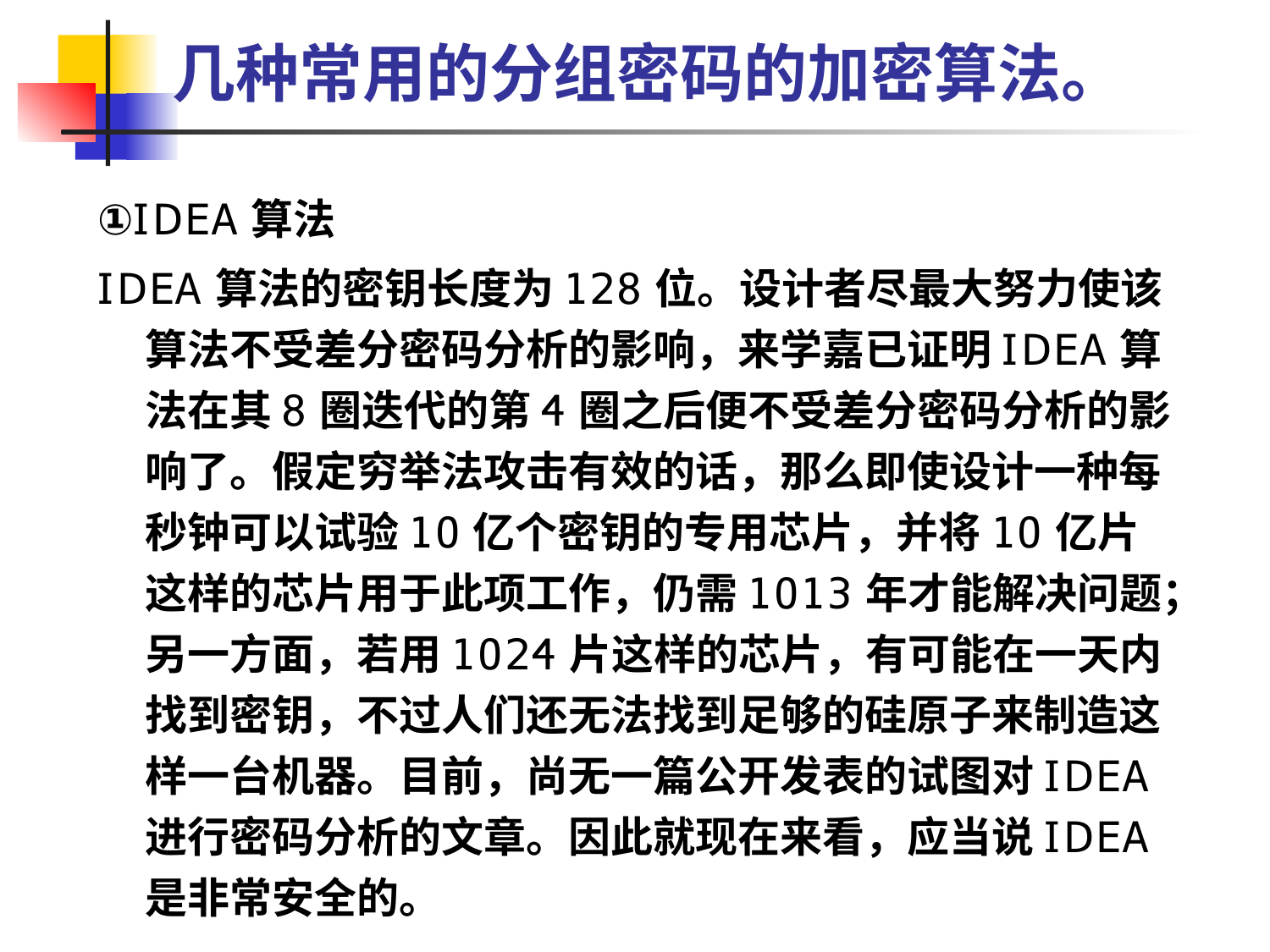

# 几种常用的分组密码的加密算法。
①IDEA算法
IDEA算法的密钥长度为128位。设计者尽最大努力使该算法不受差分密码分析的影响，来学嘉已证明IDEA算法在其8圈迭代的第4圈之后便不受差分密码分析的影响了。假定穷举法攻击有效的话，那么即使设计一种每秒钟可以试验10亿个密钥的专用芯片，并将10亿片这样的芯片用于此项工作，仍需1013年才能解决问题；另一方面，若用1024片这样的芯片，有可能在一天内找到密钥，不过人们还无法找到足够的硅原子来制造这样一台机器。目前，尚无一篇公开发表的试图对IDEA进行密码分析的文章。因此就现在来看，应当说IDEA是非常安全的。

20